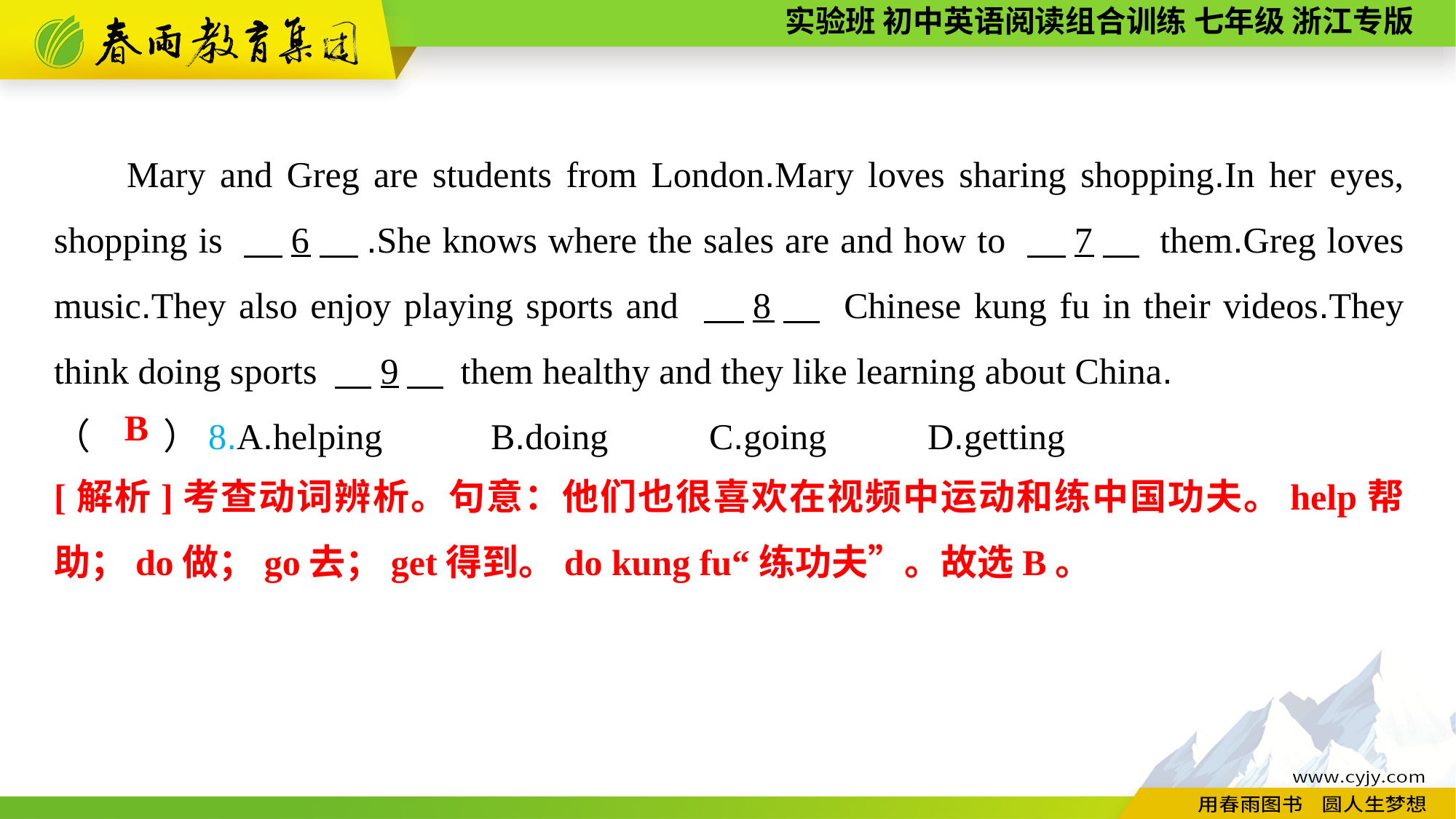

Mary and Greg are students from London.Mary loves sharing shopping.In her eyes, shopping is 　6　.She knows where the sales are and how to 　7　 them.Greg loves music.They also enjoy playing sports and 　8　 Chinese kung fu in their videos.They think doing sports 　9　 them healthy and they like learning about China.
（　　）8.A.helping	B.doing	C.going	D.getting
B
[解析]考查动词辨析。句意：他们也很喜欢在视频中运动和练中国功夫。help帮助；do做；go去；get得到。do kung fu“练功夫”。故选B。